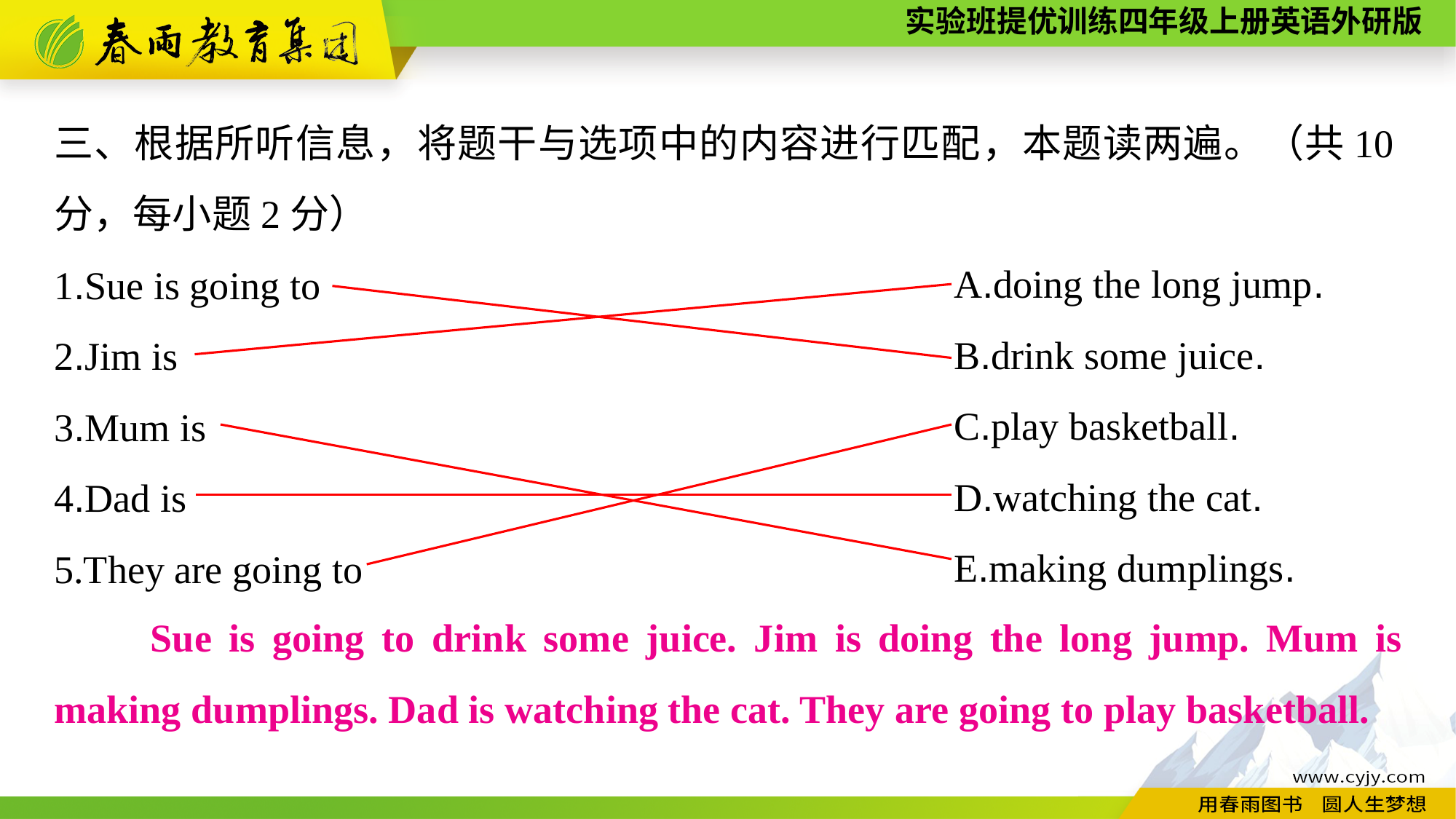

三、根据所听信息，将题干与选项中的内容进行匹配，本题读两遍。（共10分，每小题2分）
1.Sue is going to
2.Jim is
3.Mum is
4.Dad is
5.They are going to
A.doing the long jump.
B.drink some juice.
C.play basketball.
D.watching the cat.
E.making dumplings.
Sue is going to drink some juice. Jim is doing the long jump. Mum is making dumplings. Dad is watching the cat. They are going to play basketball.